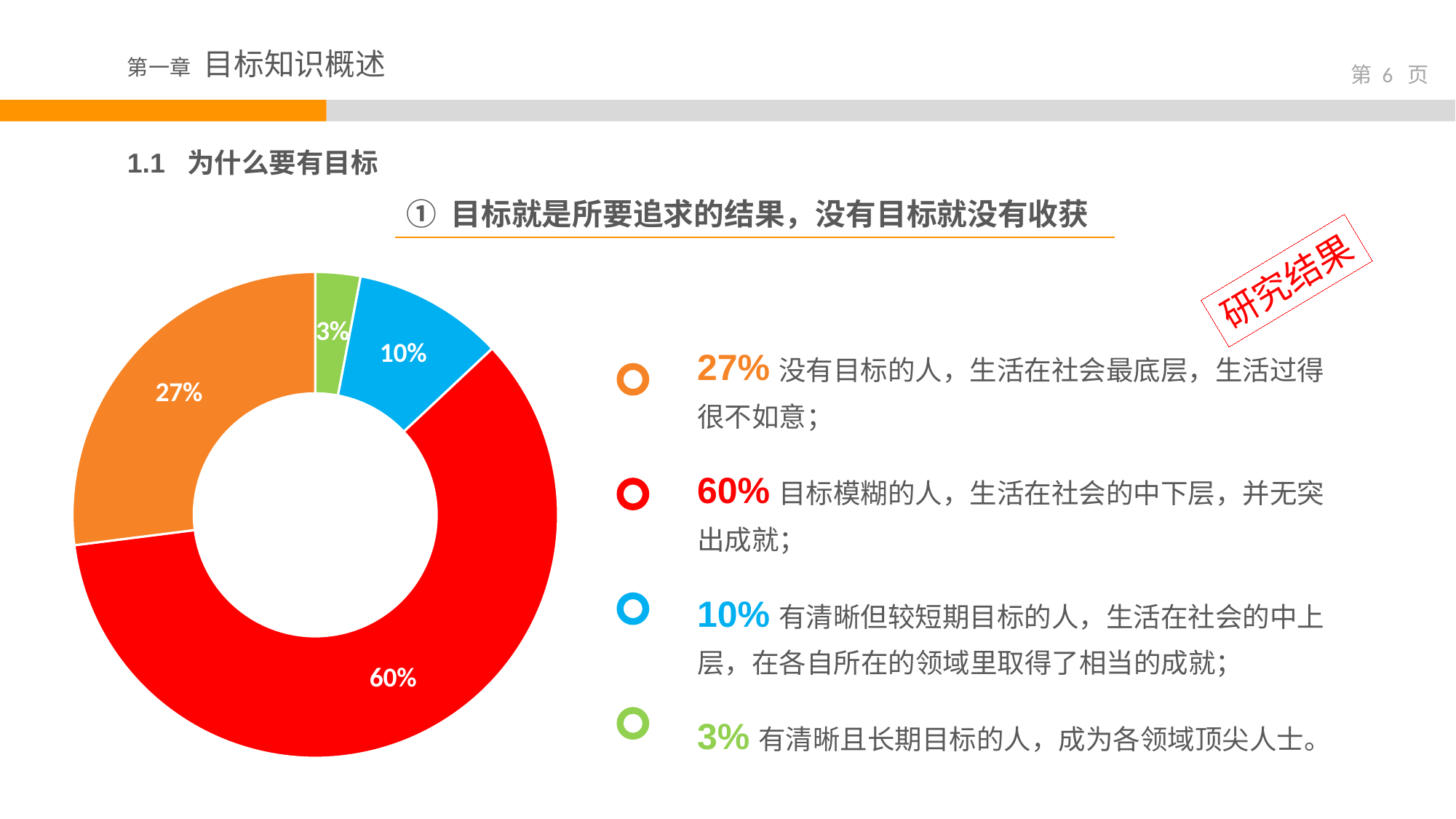

1.1  为什么要有目标
① 目标就是所要追求的结果，没有目标就没有收获
研究结果

### Chart

| Category | 列1 |
|---|---|
| A | 3.0 |
| B | 10.0 |
| C | 60.0 |
27%没有目标的人，生活在社会最底层，生活过得很不如意；

60%目标模糊的人，生活在社会的中下层，并无突出成就；

10%有清晰但较短期目标的人，生活在社会的中上层，在各自所在的领域里取得了相当的成就；

3%有清晰且长期目标的人，成为各领域顶尖人士。